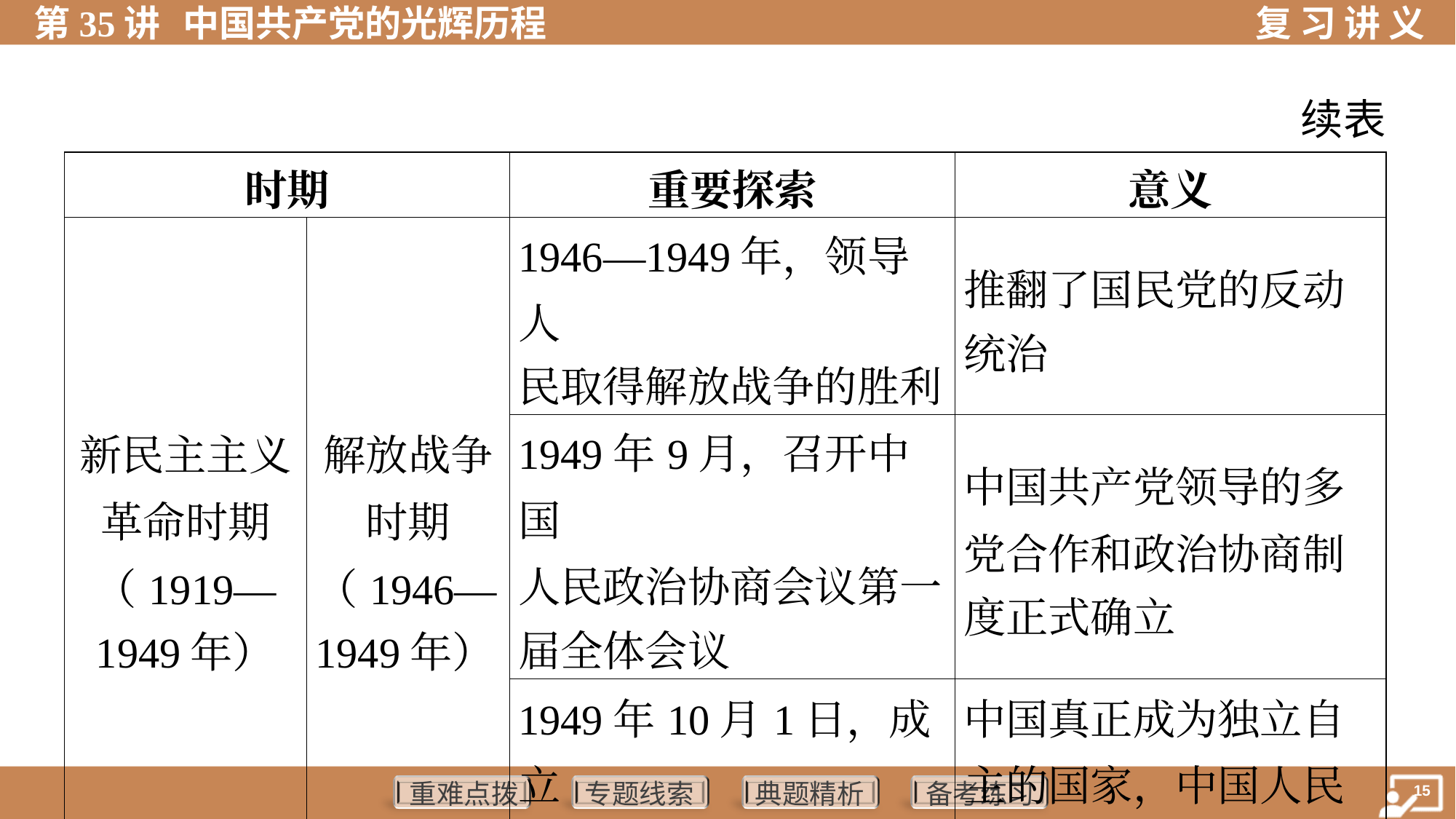

续表
| 时期 |  | 重要探索 | 意义 |
| --- | --- | --- | --- |
| 新民主主义 革命时期 （1919— 1949年） | 解放战争 时期 （1946— 1949年） | 1946—1949年，领导人 民取得解放战争的胜利 | 推翻了国民党的反动 统治 |
|  |  | 1949年9月，召开中国 人民政治协商会议第一 届全体会议 | 中国共产党领导的多 党合作和政治协商制 度正式确立 |
|  |  | 1949年10月1日，成立 中华人民共和国 | 中国真正成为独立自 主的国家，中国人民 从此站立起来了 |